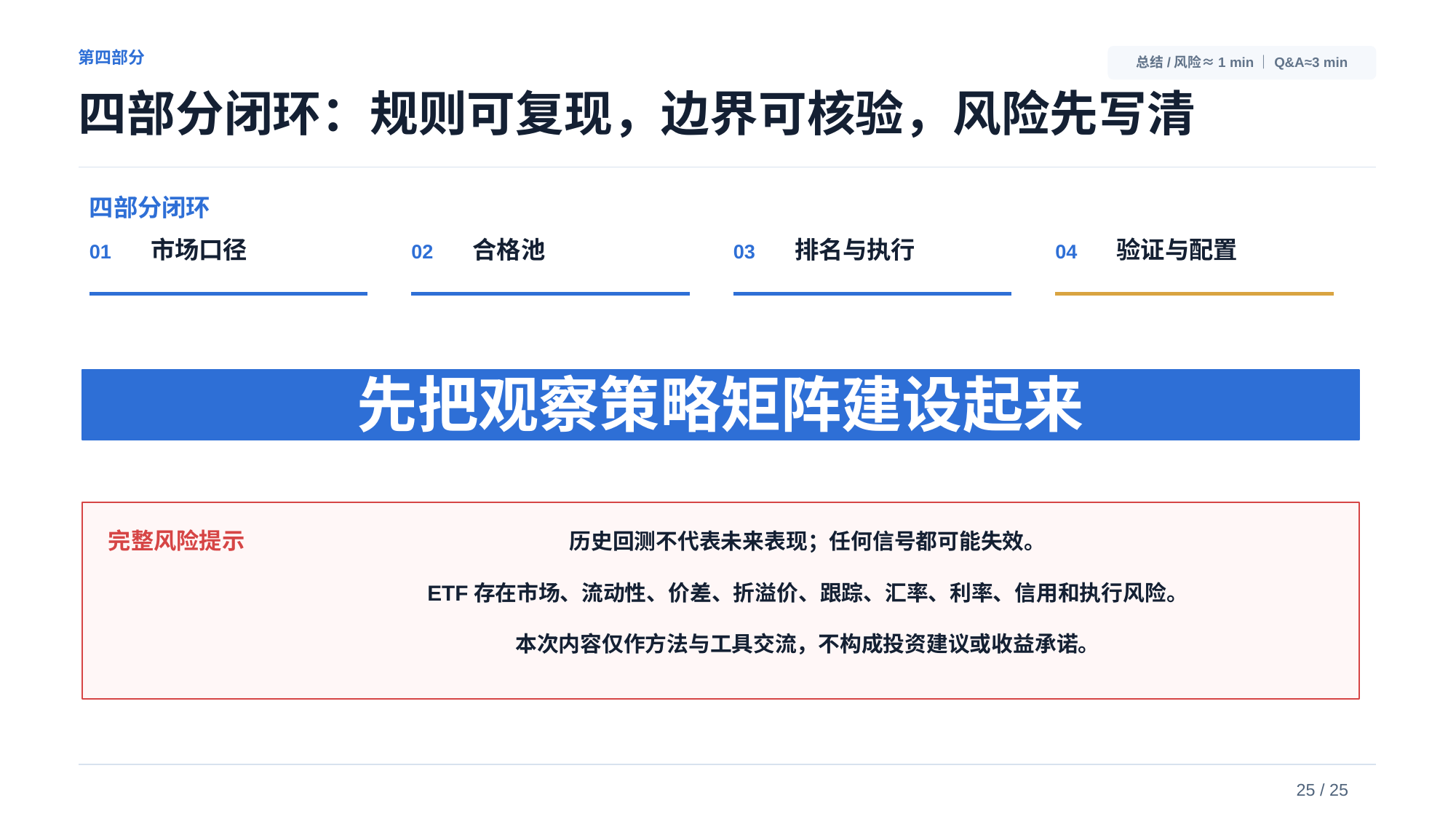

第四部分
总结/风险≈1 min｜Q&A≈3 min
四部分闭环：规则可复现，边界可核验，风险先写清
四部分闭环
市场口径
合格池
排名与执行
验证与配置
01
02
03
04
先把观察策略矩阵建设起来

历史回测不代表未来表现；任何信号都可能失效。
完整风险提示
ETF存在市场、流动性、价差、折溢价、跟踪、汇率、利率、信用和执行风险。
本次内容仅作方法与工具交流，不构成投资建议或收益承诺。
历史回测不代表未来表现；任何信号都可能失效。
完整风险提示
25 / 25